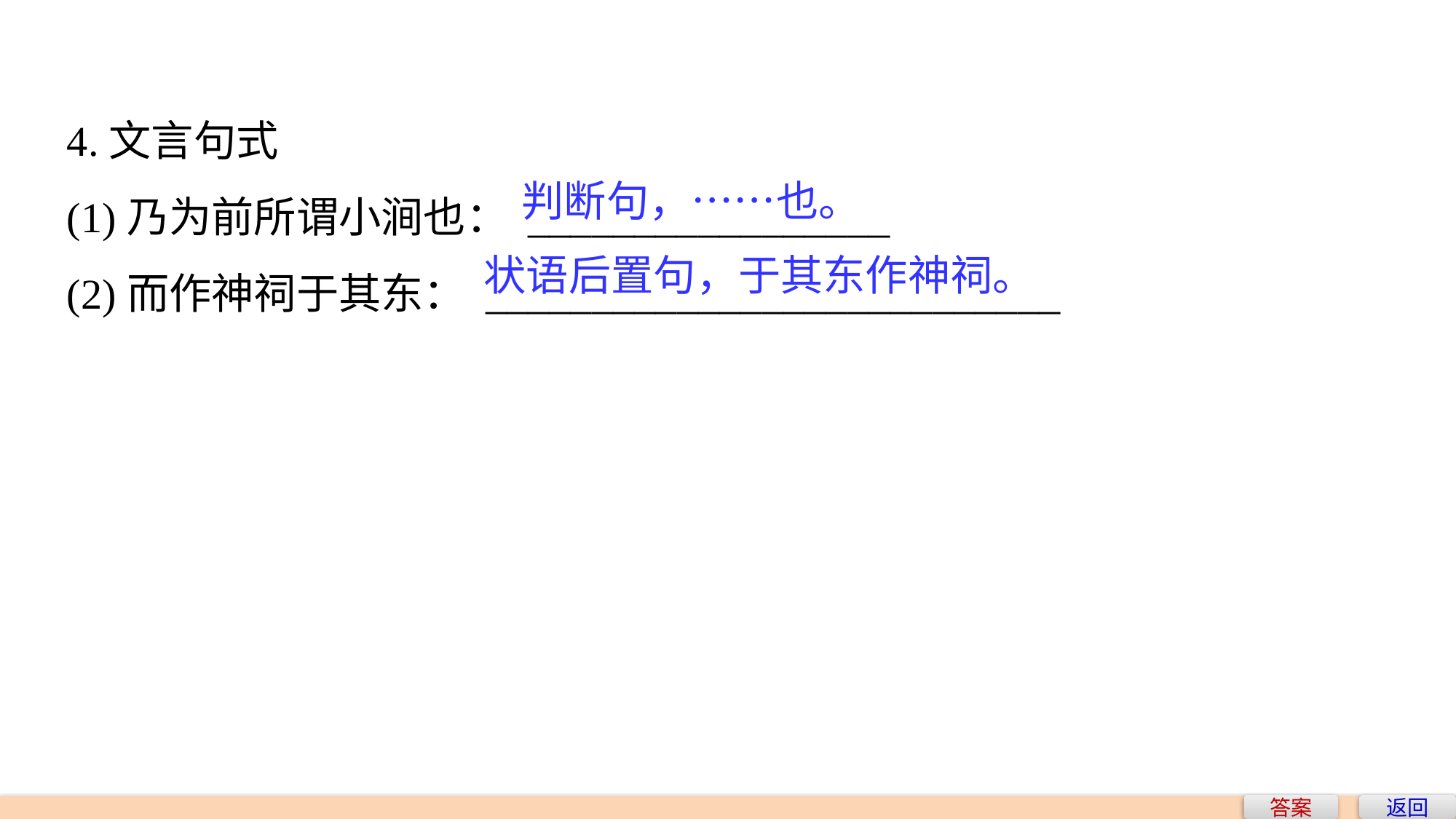

4.文言句式
(1)乃为前所谓小涧也： _________________
(2)而作神祠于其东： ___________________________
判断句，……也。
状语后置句，于其东作神祠。
答案
返回